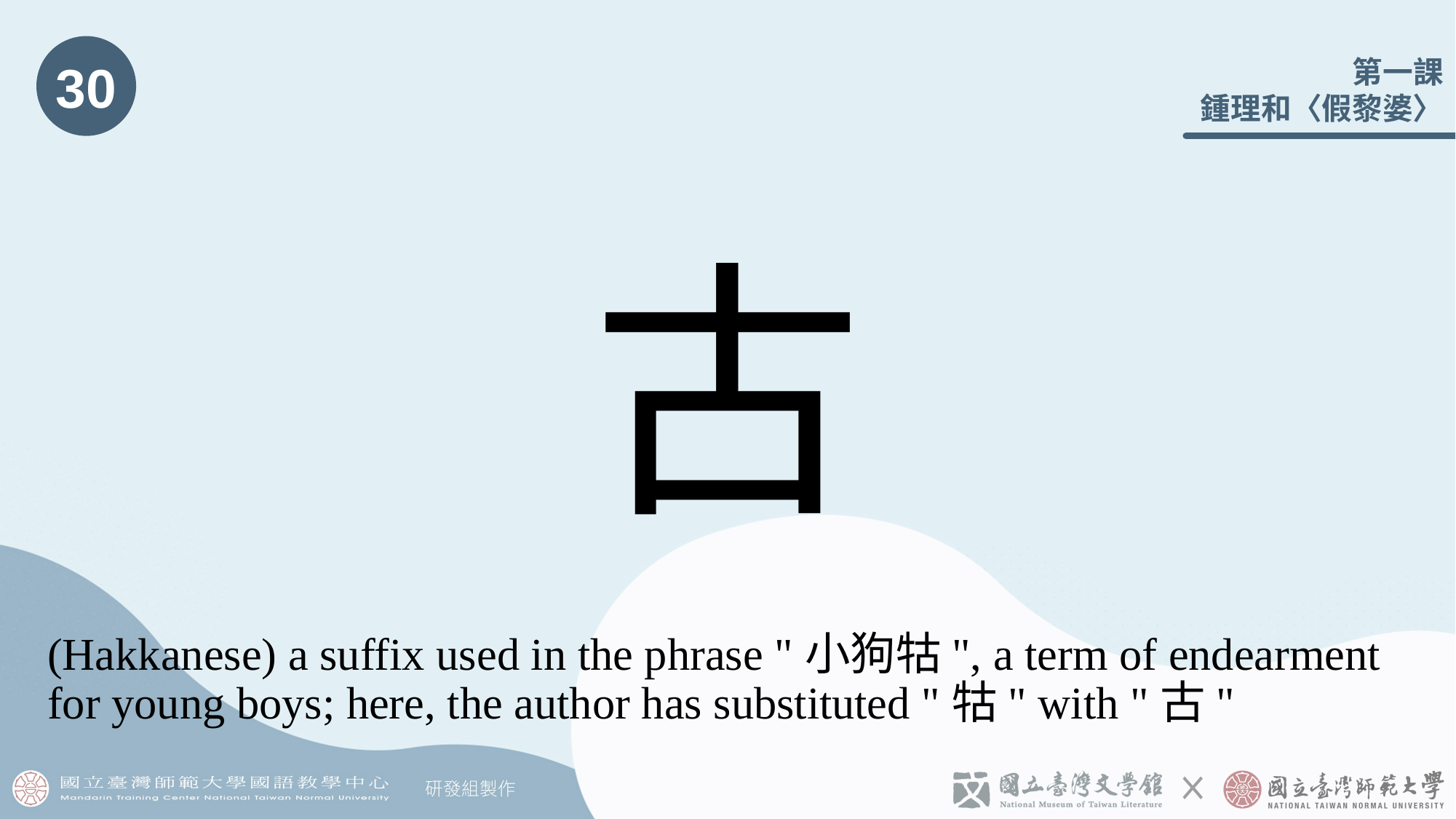

30
# 古
(Hakkanese) a suffix used in the phrase "小狗牯", a term of endearment for young boys; here, the author has substituted "牯" with "古"